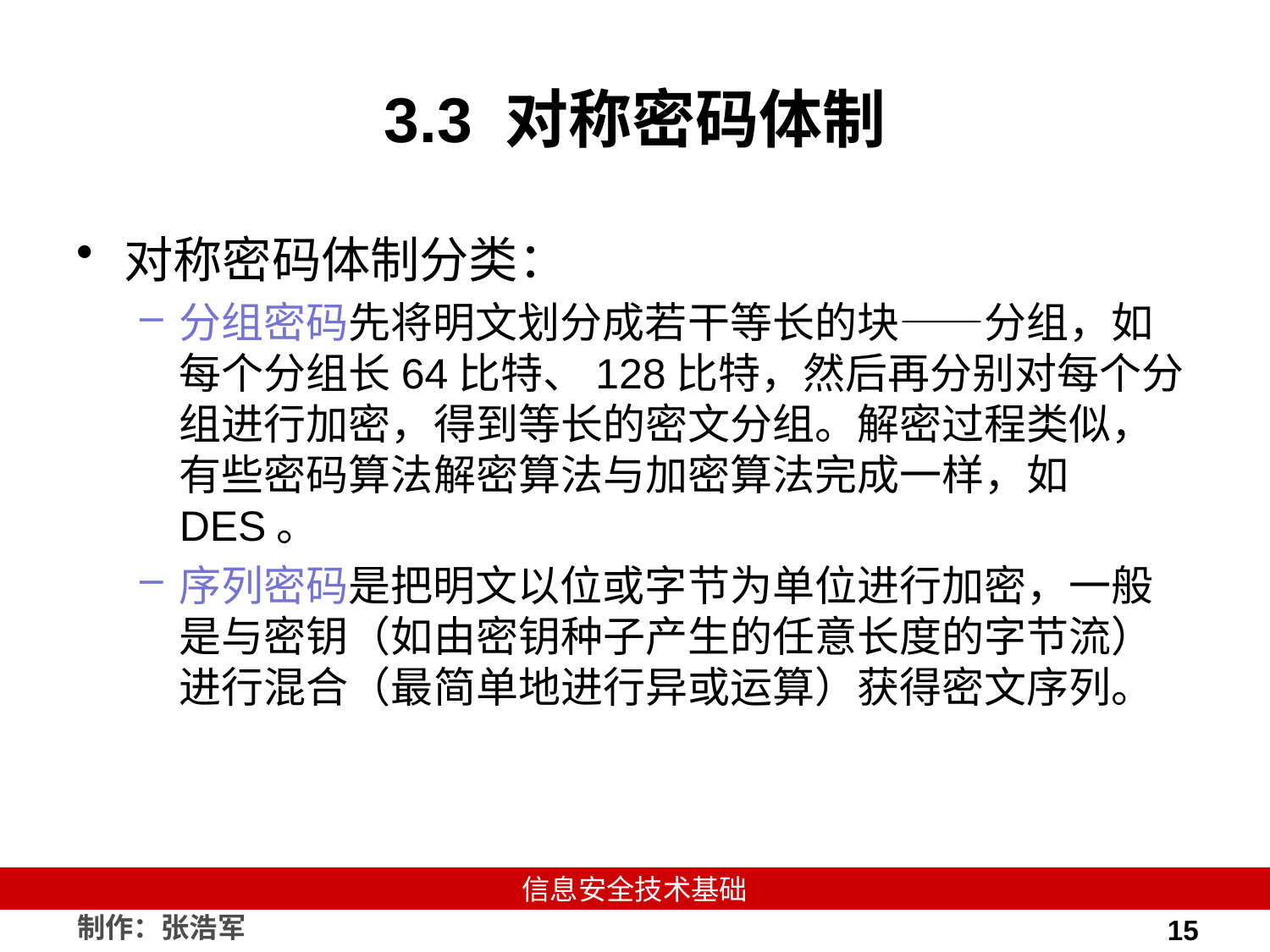

# 3.3 对称密码体制
对称密码体制分类：
分组密码先将明文划分成若干等长的块——分组，如每个分组长64比特、128比特，然后再分别对每个分组进行加密，得到等长的密文分组。解密过程类似，有些密码算法解密算法与加密算法完成一样，如DES。
序列密码是把明文以位或字节为单位进行加密，一般是与密钥（如由密钥种子产生的任意长度的字节流）进行混合（最简单地进行异或运算）获得密文序列。
15